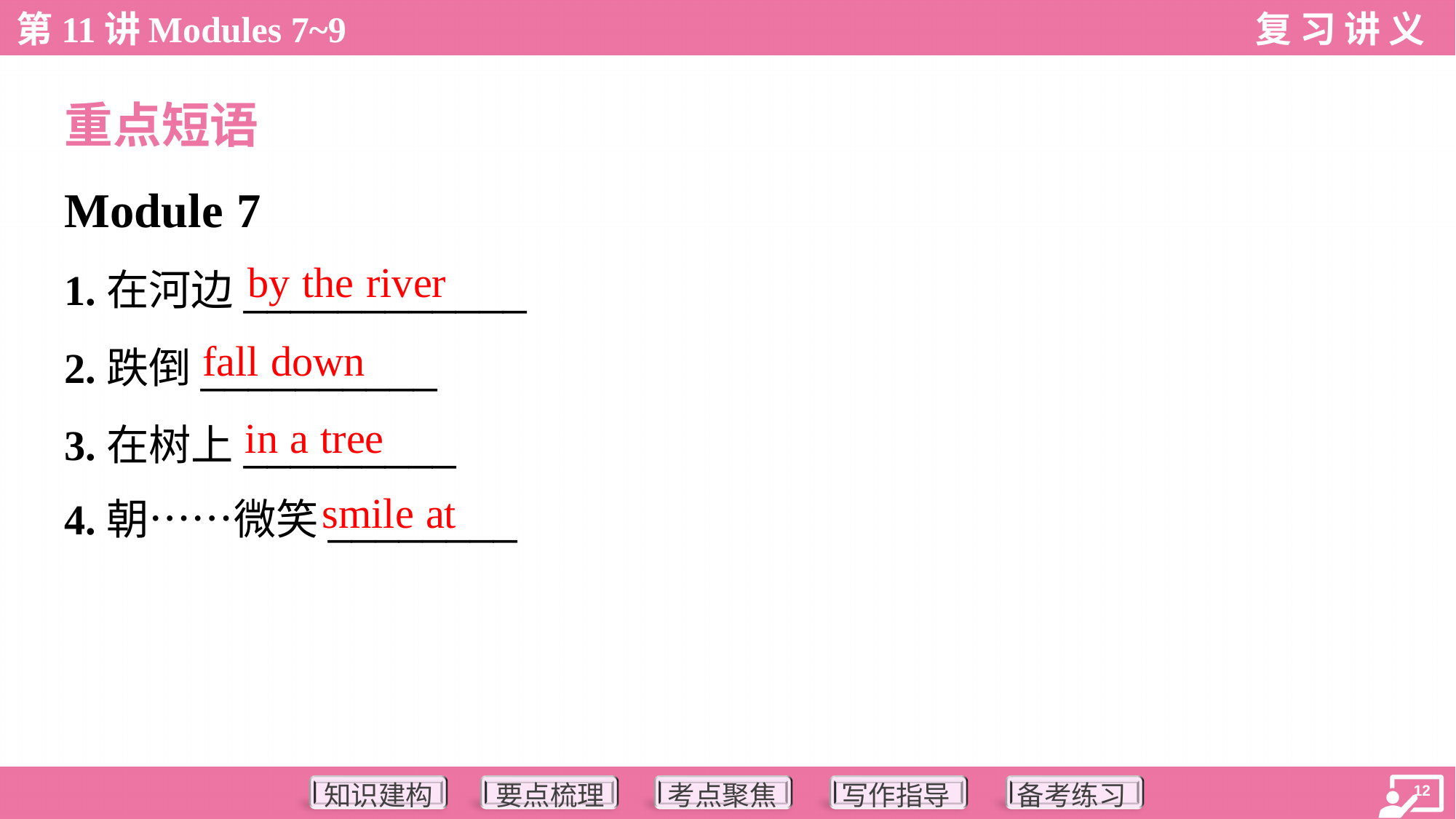

重点短语
Module 7
by the river
1.在河边____________
2.跌倒__________
3.在树上_________
4.朝……微笑________
fall down
in a tree
smile at